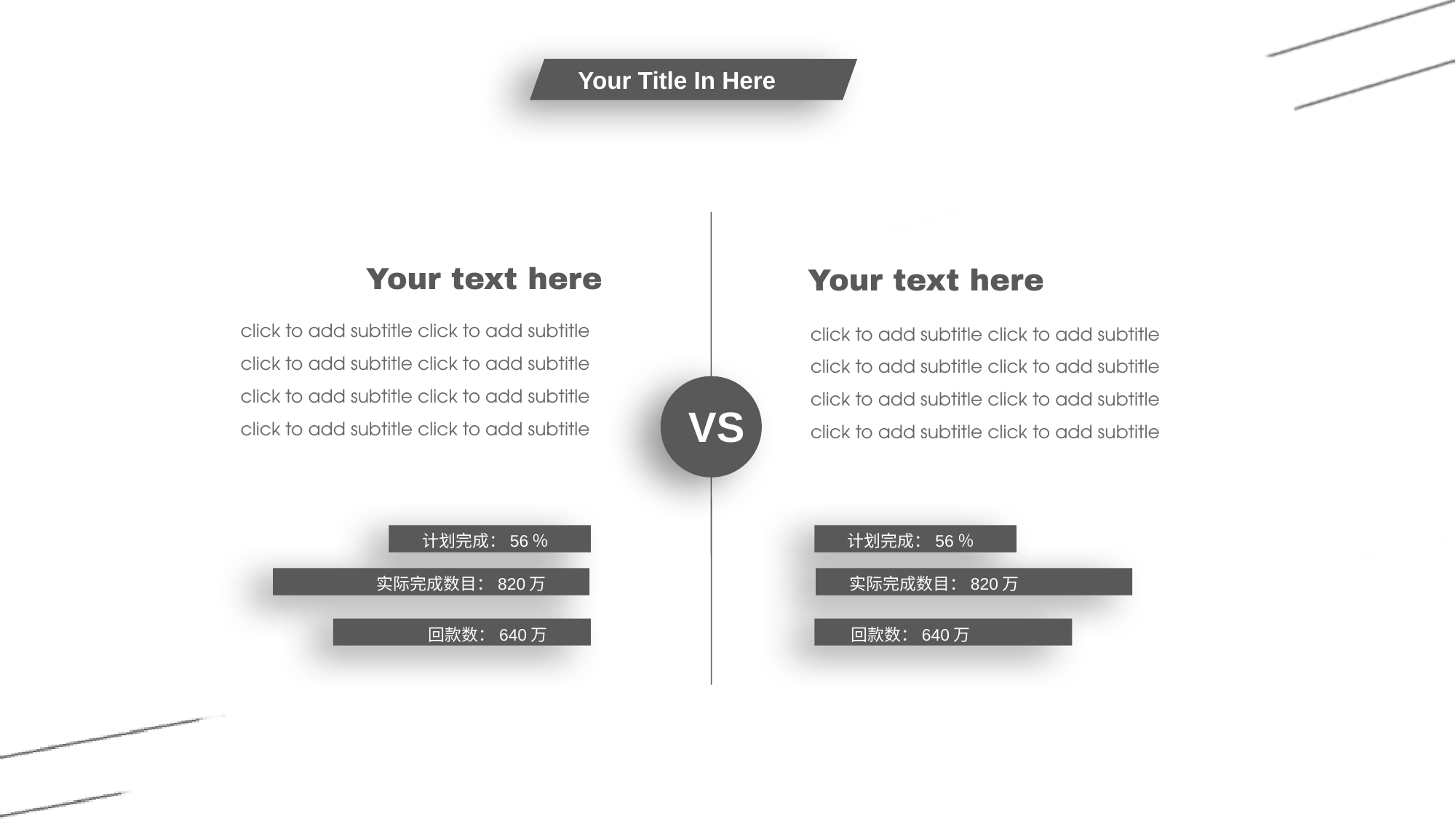

Your text here
Your text here
click to add subtitle click to add subtitle click to add subtitle click to add subtitle
click to add subtitle click to add subtitle click to add subtitle click to add subtitle

click to add subtitle click to add subtitle click to add subtitle click to add subtitle
click to add subtitle click to add subtitle click to add subtitle click to add subtitle

VS

计划完成：56％

计划完成：56％

实际完成数目：820万

实际完成数目：820万

回款数：640万
回款数：640万